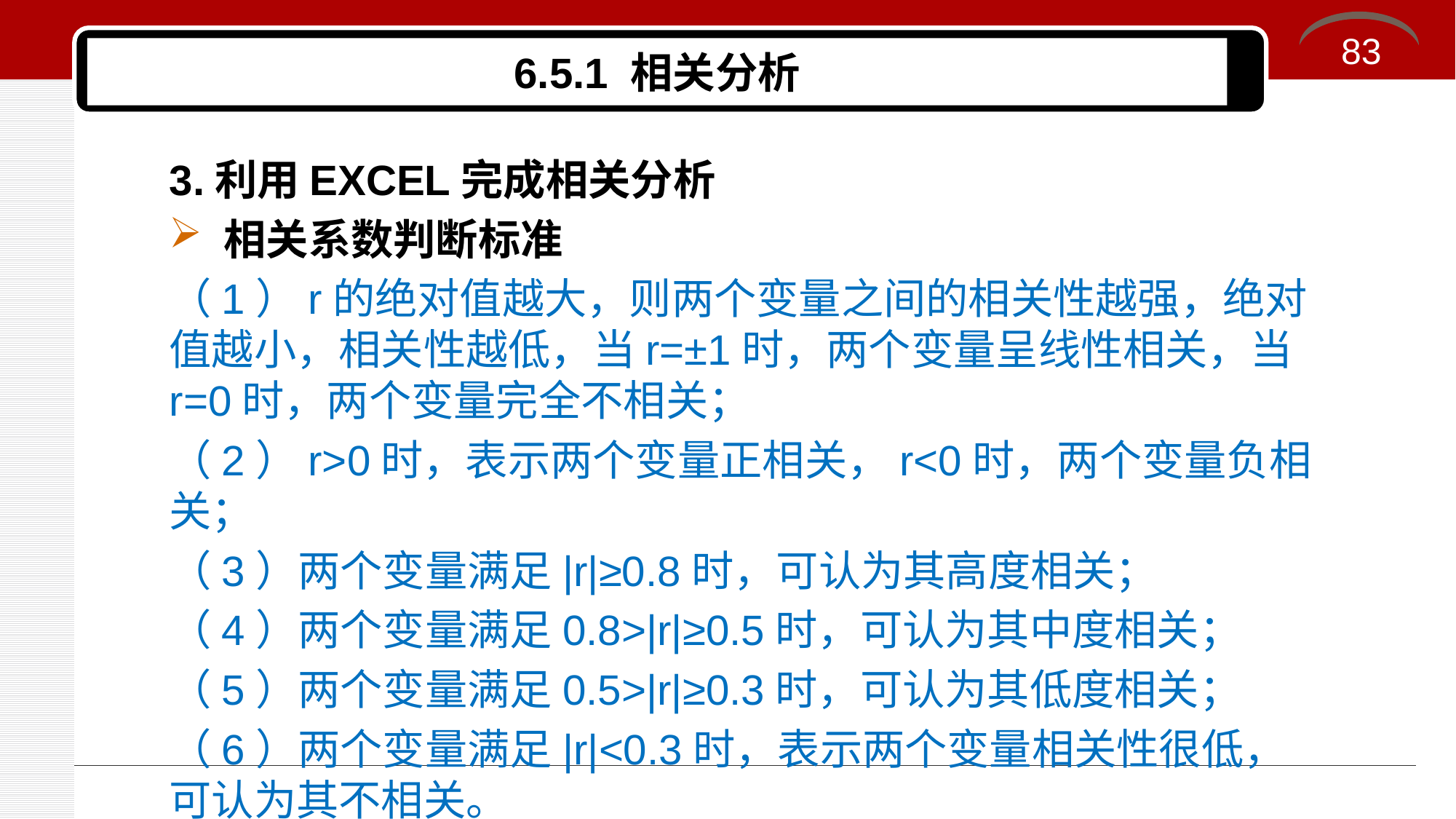

83
# 6.5.1 相关分析
3.利用EXCEL完成相关分析
相关系数判断标准
（1）r的绝对值越大，则两个变量之间的相关性越强，绝对值越小，相关性越低，当r=±1时，两个变量呈线性相关，当r=0时，两个变量完全不相关；
（2）r>0时，表示两个变量正相关，r<0时，两个变量负相关；
（3）两个变量满足|r|≥0.8时，可认为其高度相关；
（4）两个变量满足0.8>|r|≥0.5时，可认为其中度相关；
（5）两个变量满足0.5>|r|≥0.3时，可认为其低度相关；
（6）两个变量满足|r|<0.3时，表示两个变量相关性很低，可认为其不相关。